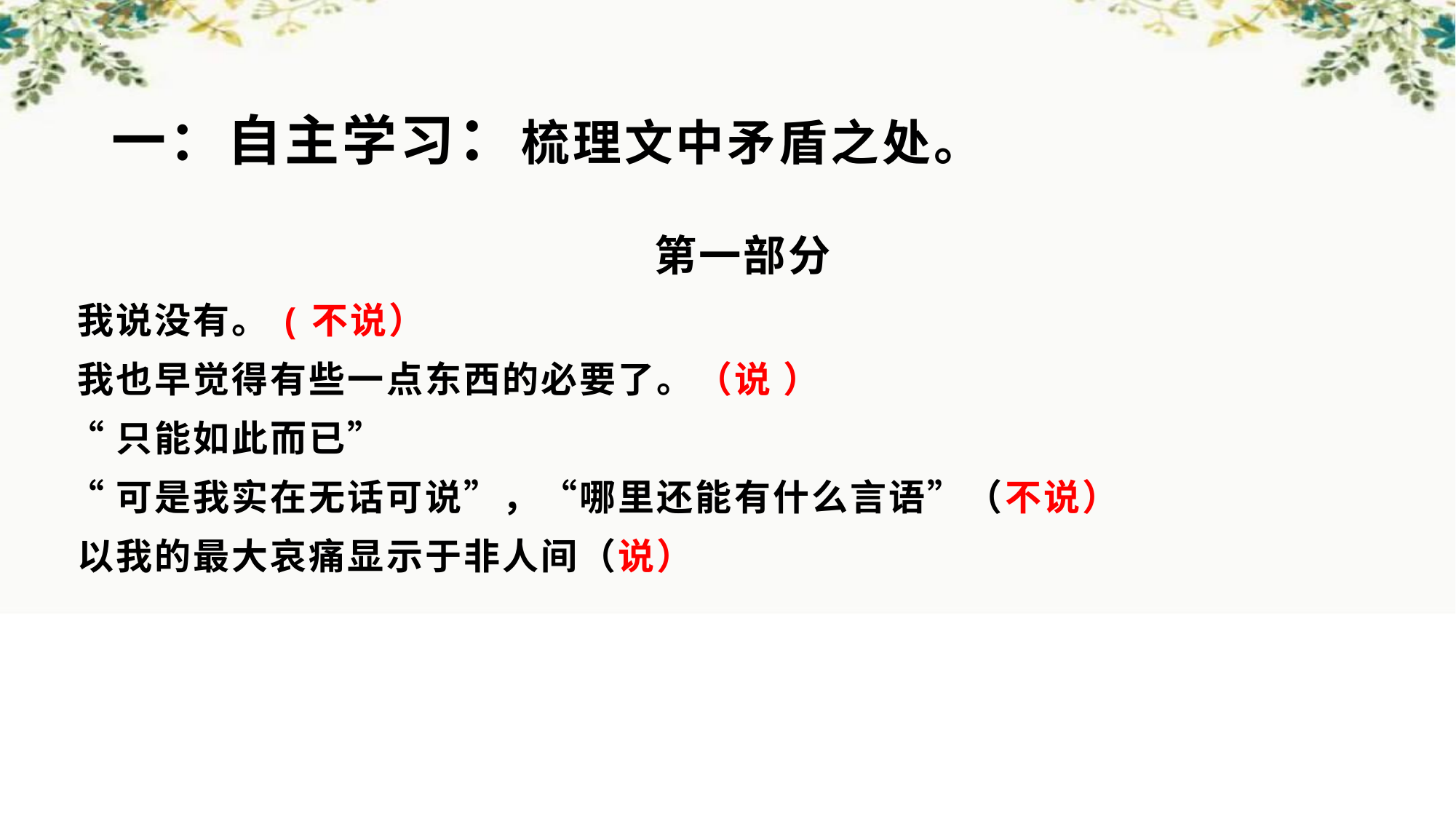

# 一：自主学习：梳理文中矛盾之处。
 第一部分
    我说没有。(不说）
    我也早觉得有些一点东西的必要了。（说 ）
    “只能如此而已”
    “可是我实在无话可说”，“哪里还能有什么言语”（不说）
    以我的最大哀痛显示于非人间（说）